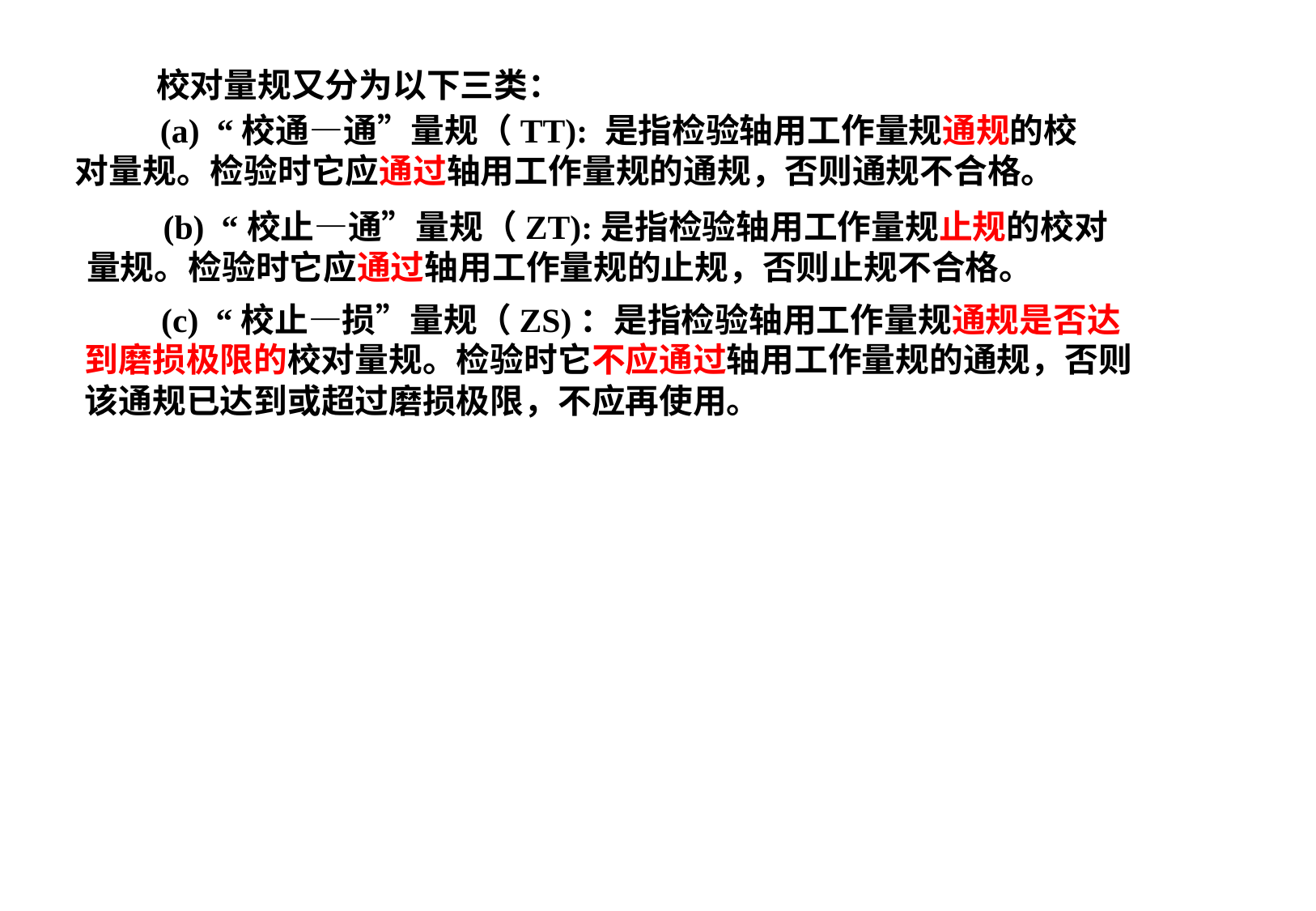

53
校对量规又分为以下三类：
          (a)  “校通—通”量规（TT): 是指检验轴用工作量规通规的校对量规。检验时它应通过轴用工作量规的通规，否则通规不合格。
         (b)  “校止—通”量规（ZT):是指检验轴用工作量规止规的校对量规。检验时它应通过轴用工作量规的止规，否则止规不合格。
         (c)  “校止—损”量规（ZS)：是指检验轴用工作量规通规是否达到磨损极限的校对量规。检验时它不应通过轴用工作量规的通规，否则该通规已达到或超过磨损极限，不应再使用。